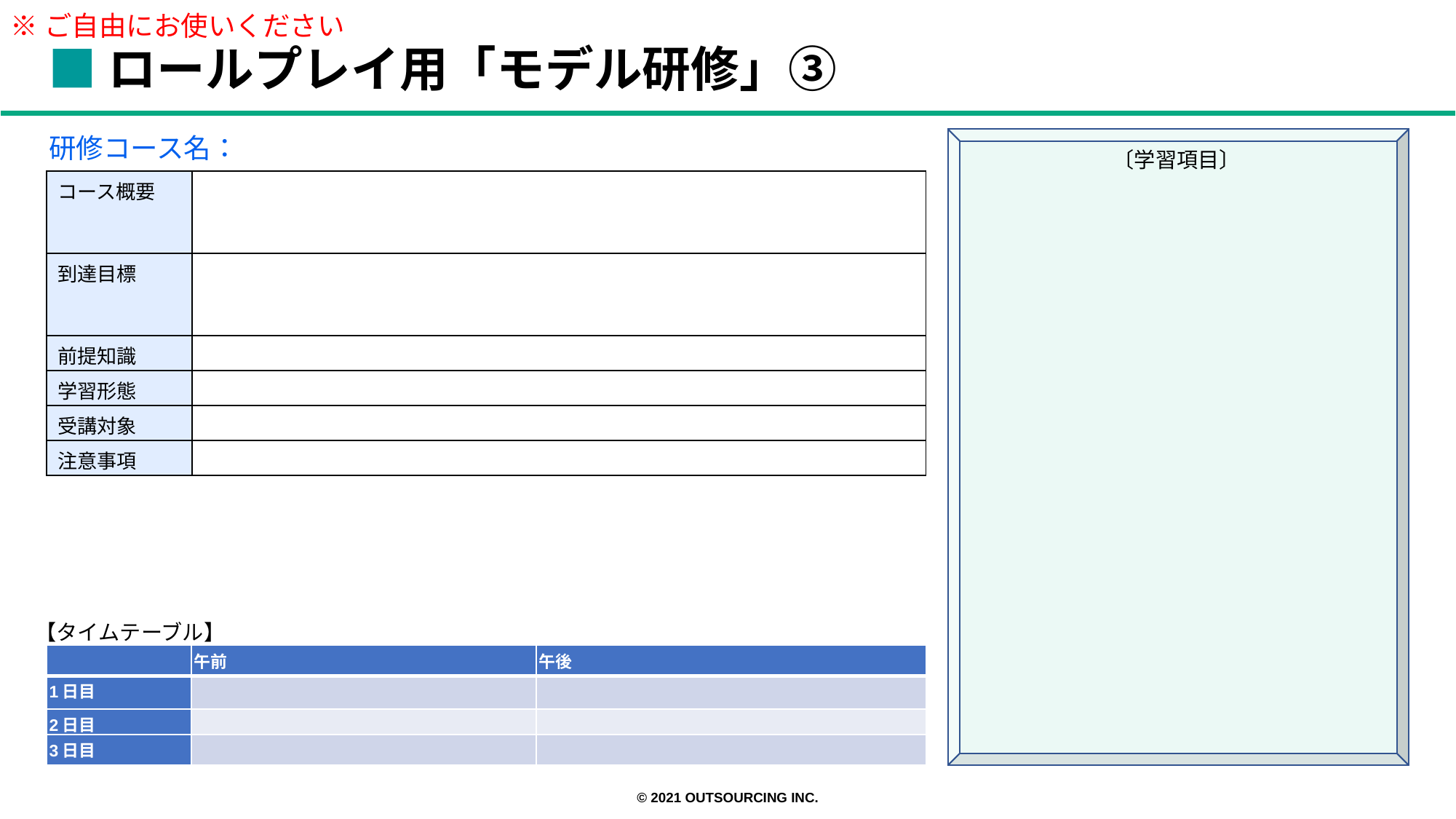

※ご自由にお使いください
■ロールプレイ用「モデル研修」③
研修コース名：
　　　　　　〔学習項目〕
| コース概要 |  |
| --- | --- |
| 到達目標 |  |
| 前提知識 |  |
| 学習形態 |  |
| 受講対象 |  |
| 注意事項 |  |
【タイムテーブル】
|  | 午前 | 午後 |
| --- | --- | --- |
| 1日目 |  |  |
| 2日目 |  |  |
| 3日目 |  |  |
© 2021 OUTSOURCING Inc.